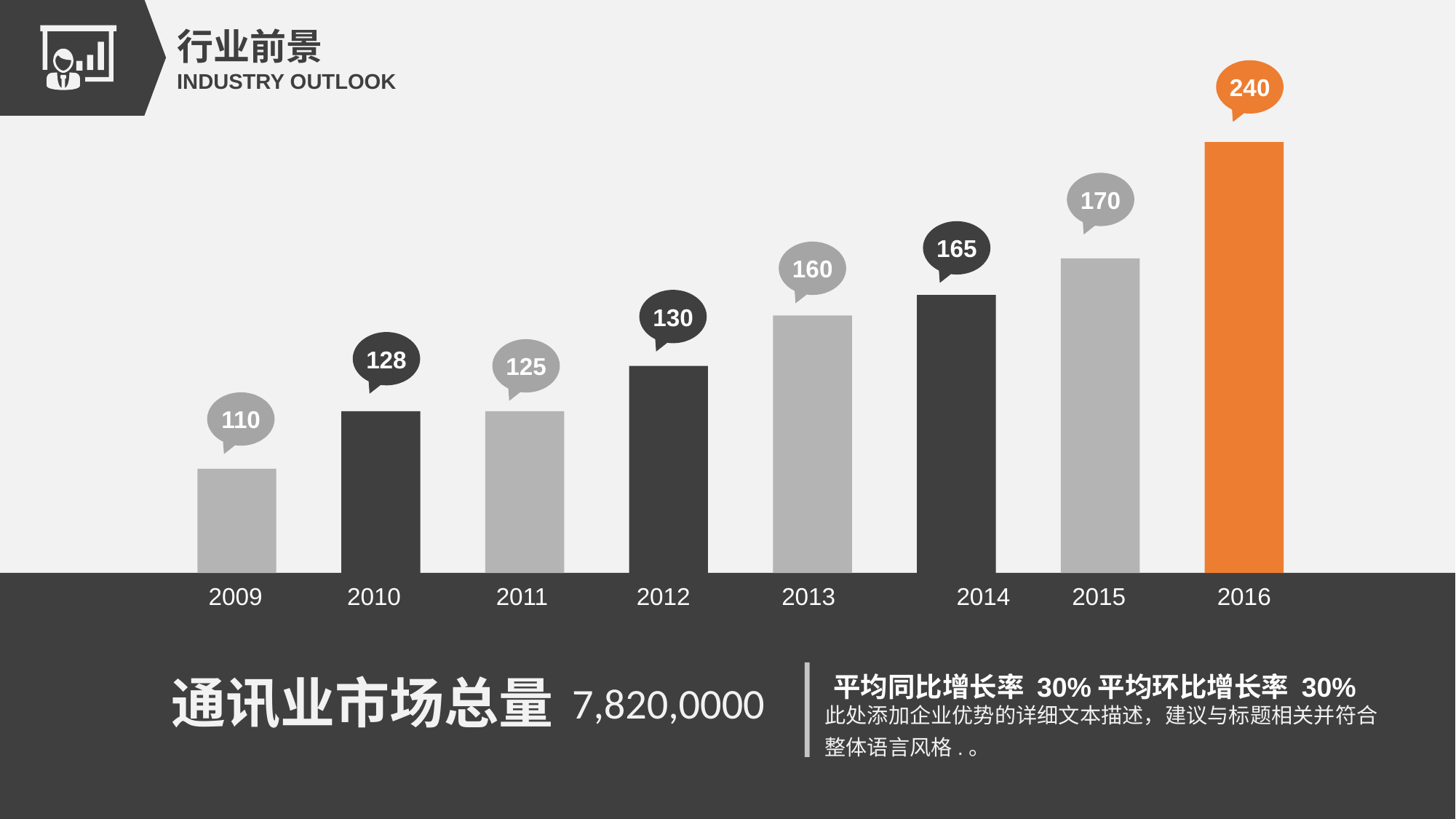

行业前景
INDUSTRY OUTLOOK

240

170
165
160

130

128
125

110

2009

2010
2011
2012
2013
2014
2015
2016
平均同比增长率 30%平均环比增长率 30%

通讯业市场总量
7,820,0000
此处添加企业优势的详细文本描述，建议与标题相关并符合整体语言风格.。